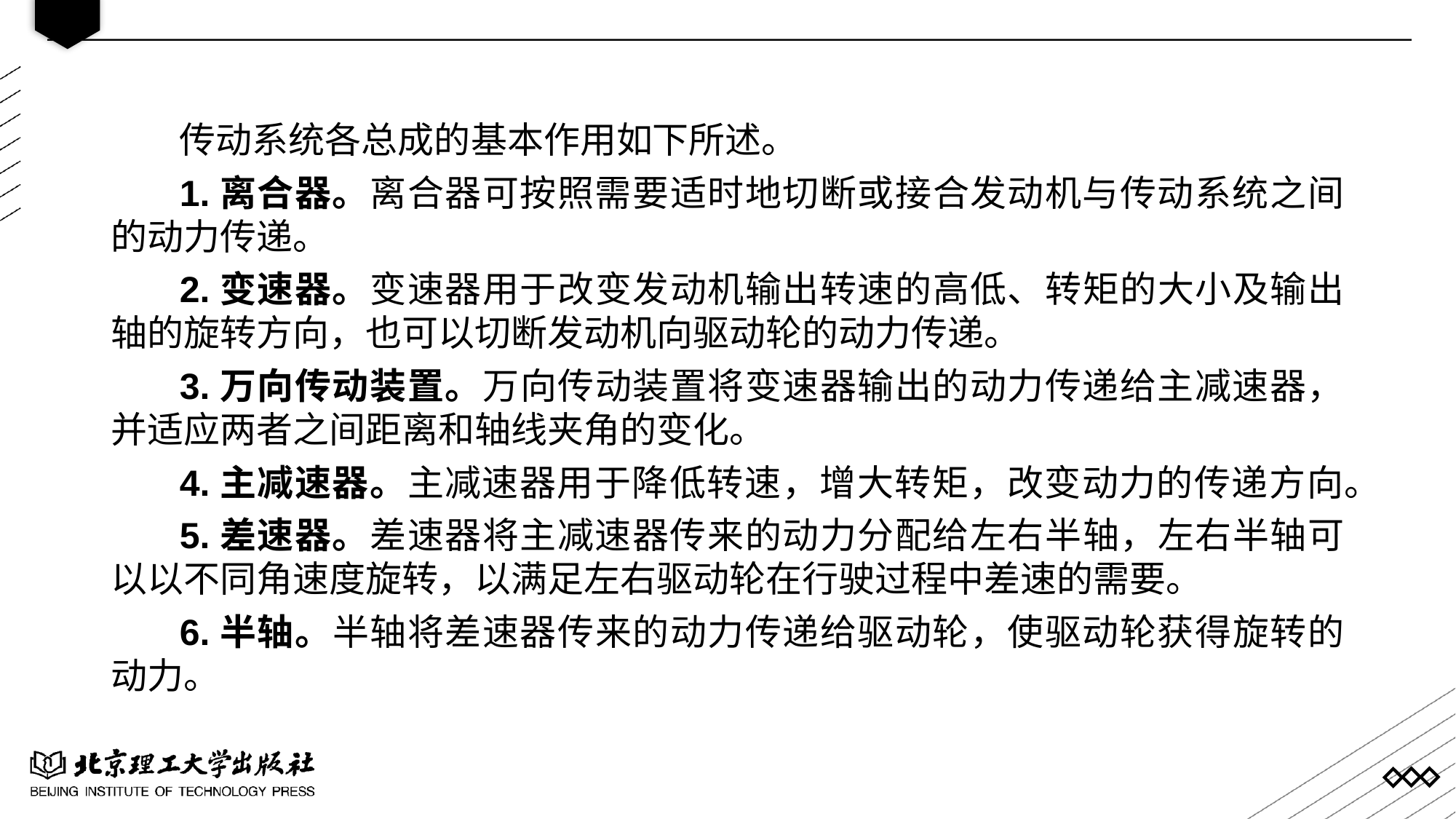

传动系统各总成的基本作用如下所述。
1.离合器。离合器可按照需要适时地切断或接合发动机与传动系统之间的动力传递。
2.变速器。变速器用于改变发动机输出转速的高低、转矩的大小及输出轴的旋转方向，也可以切断发动机向驱动轮的动力传递。
3.万向传动装置。万向传动装置将变速器输出的动力传递给主减速器，并适应两者之间距离和轴线夹角的变化。
4.主减速器。主减速器用于降低转速，增大转矩，改变动力的传递方向。
5.差速器。差速器将主减速器传来的动力分配给左右半轴，左右半轴可以以不同角速度旋转，以满足左右驱动轮在行驶过程中差速的需要。
6.半轴。半轴将差速器传来的动力传递给驱动轮，使驱动轮获得旋转的动力。